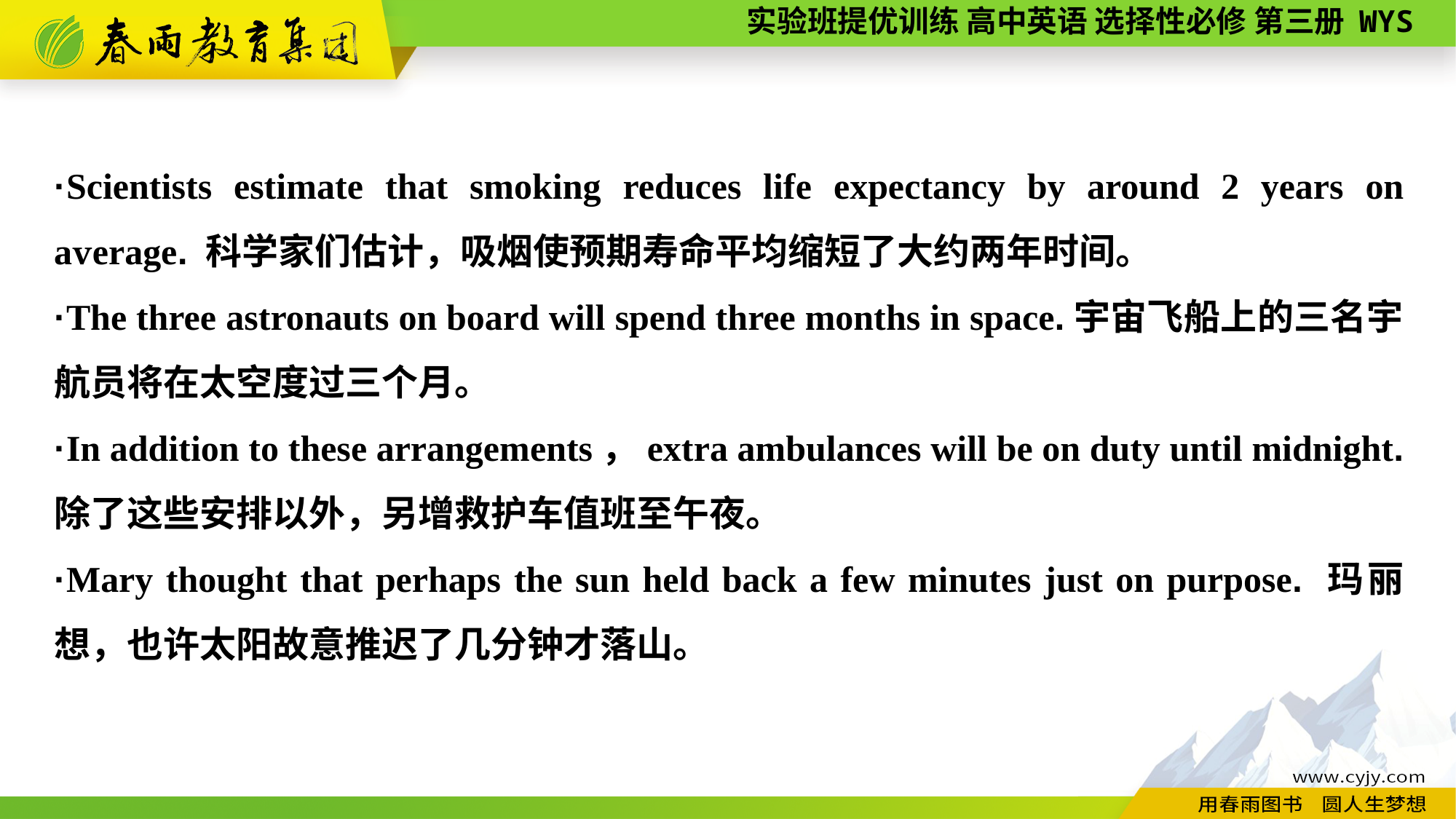

·Scientists estimate that smoking reduces life expectancy by around 2 years on average. 科学家们估计，吸烟使预期寿命平均缩短了大约两年时间。
·The three astronauts on board will spend three months in space.宇宙飞船上的三名宇航员将在太空度过三个月。
·In addition to these arrangements，extra ambulances will be on duty until midnight. 除了这些安排以外，另增救护车值班至午夜。
·Mary thought that perhaps the sun held back a few minutes just on purpose. 玛丽想，也许太阳故意推迟了几分钟才落山。